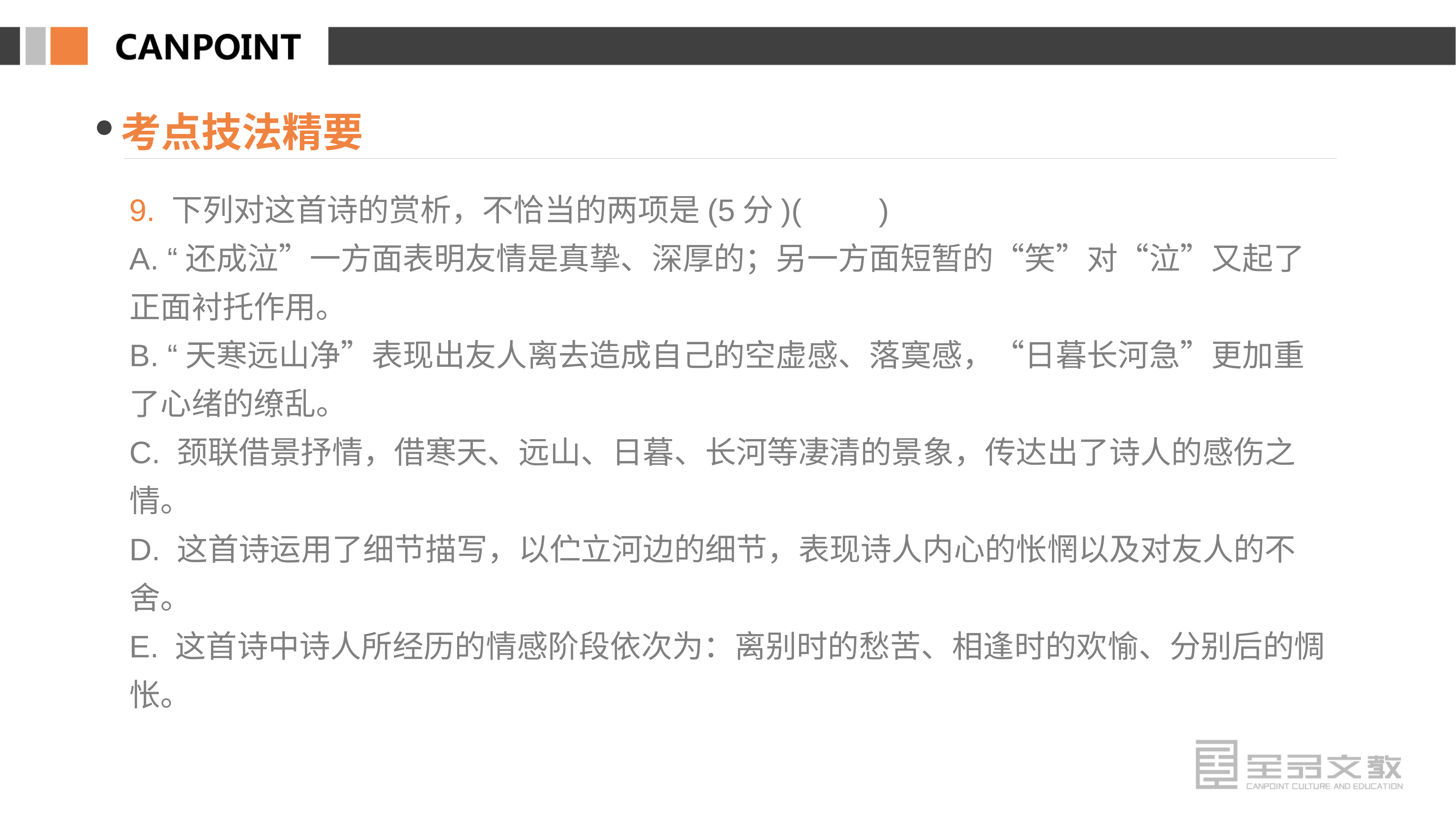

考点技法精要

9. 下列对这首诗的赏析，不恰当的两项是(5分)(　　)
A. “还成泣”一方面表明友情是真挚、深厚的；另一方面短暂的“笑”对“泣”又起了正面衬托作用。
B. “天寒远山净”表现出友人离去造成自己的空虚感、落寞感，“日暮长河急”更加重了心绪的缭乱。
C. 颈联借景抒情，借寒天、远山、日暮、长河等凄清的景象，传达出了诗人的感伤之情。
D. 这首诗运用了细节描写，以伫立河边的细节，表现诗人内心的怅惘以及对友人的不舍。
E. 这首诗中诗人所经历的情感阶段依次为：离别时的愁苦、相逢时的欢愉、分别后的惆怅。